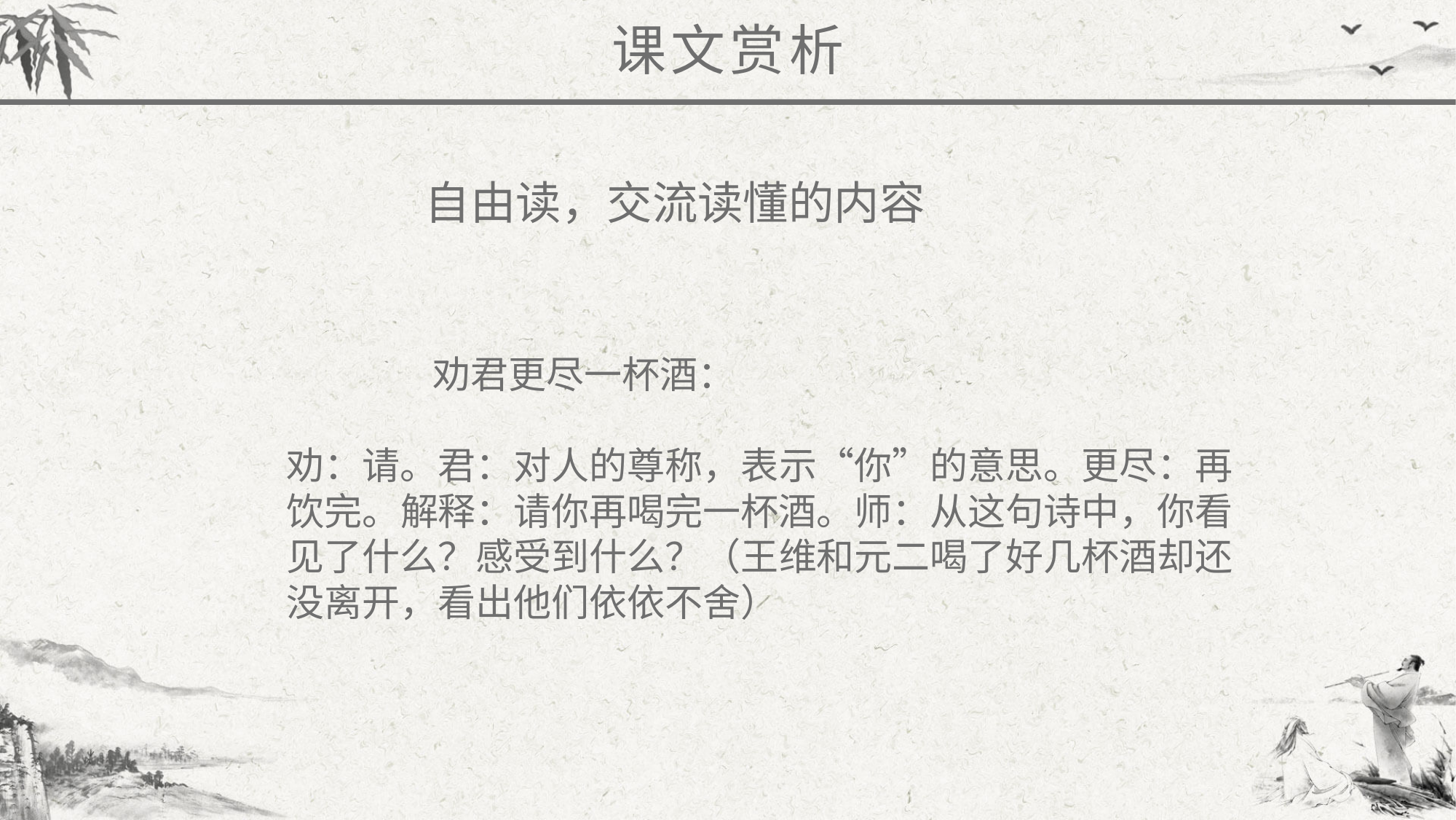

课文赏析

自由读，交流读懂的内容
                劝君更尽一杯酒：

劝：请。君：对人的尊称，表示“你”的意思。更尽：再饮完。解释：请你再喝完一杯酒。师：从这句诗中，你看见了什么？感受到什么？（王维和元二喝了好几杯酒却还没离开，看出他们依依不舍）